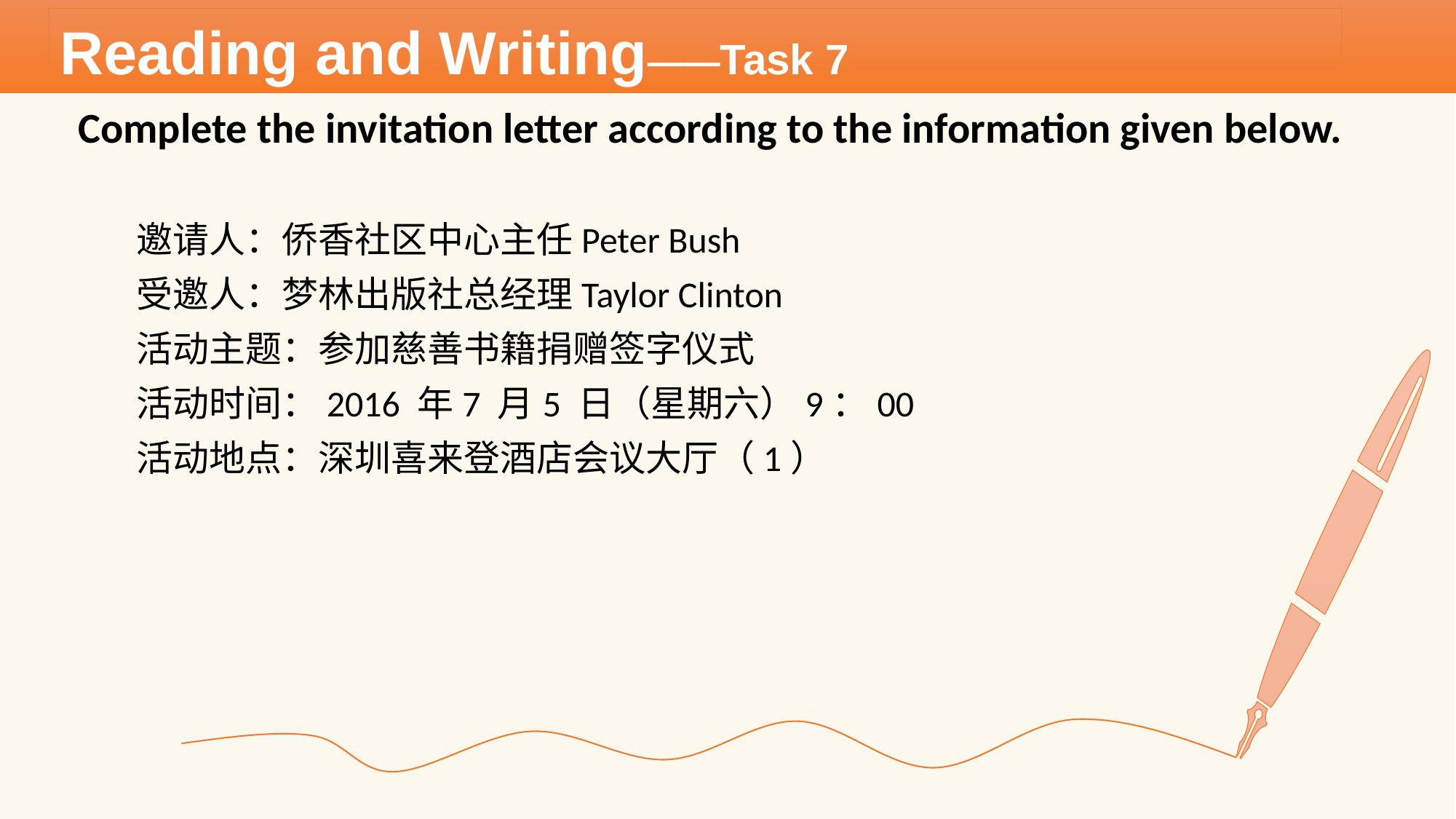

Reading and Writing——Task 7
Complete the invitation letter according to the information given below.

      邀请人：侨香社区中心主任Peter Bush
      受邀人：梦林出版社总经理Taylor Clinton
      活动主题：参加慈善书籍捐赠签字仪式
      活动时间：2016 年7 月5 日（星期六）9：00
      活动地点：深圳喜来登酒店会议大厅（1）